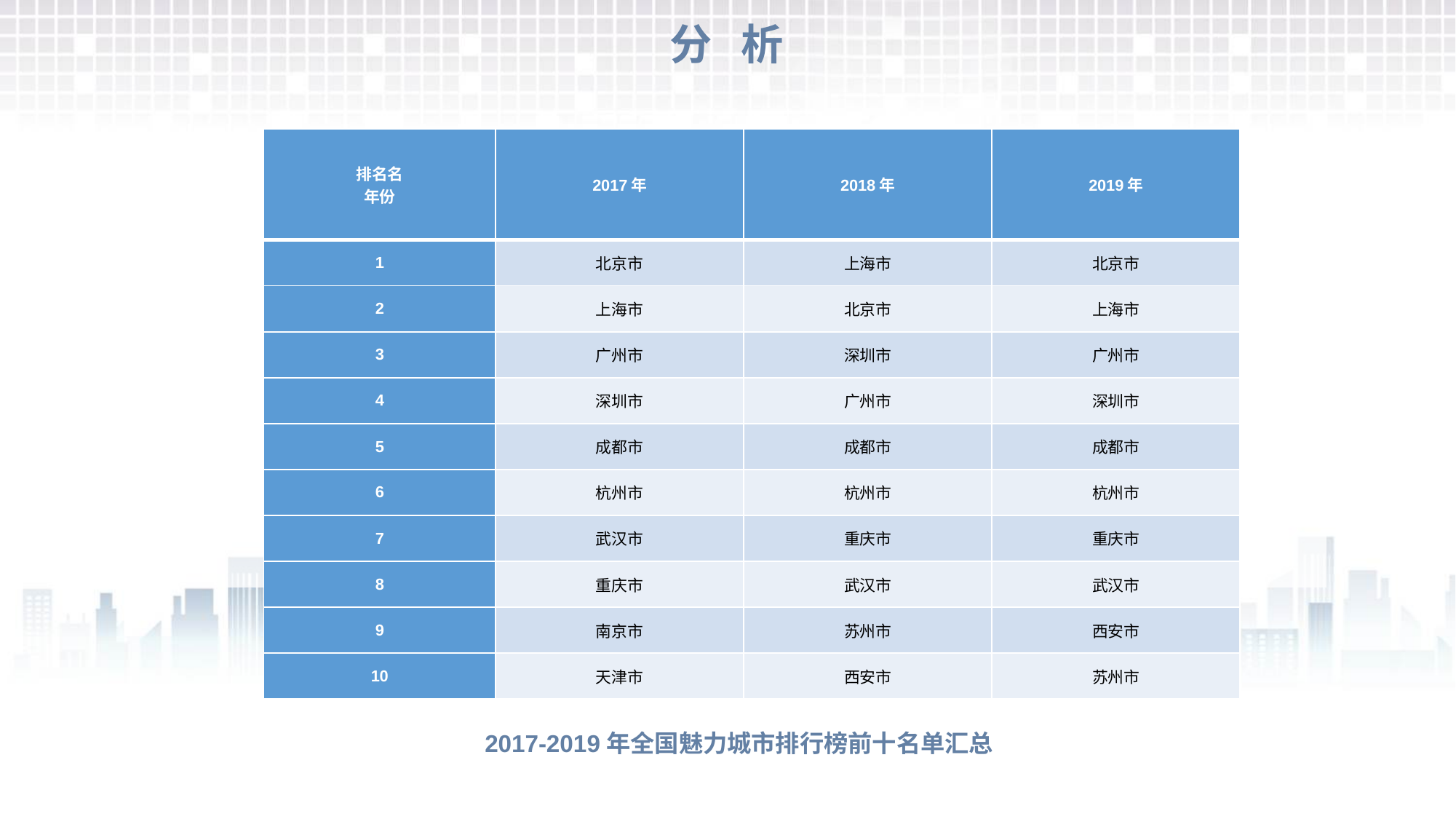

分   析
| 排名名 年份 | 2017年 | 2018年 | 2019年 |
| --- | --- | --- | --- |
| 1 | 北京市 | 上海市 | 北京市 |
| 2 | 上海市 | 北京市 | 上海市 |
| 3 | 广州市 | 深圳市 | 广州市 |
| 4 | 深圳市 | 广州市 | 深圳市 |
| 5 | 成都市 | 成都市 | 成都市 |
| 6 | 杭州市 | 杭州市 | 杭州市 |
| 7 | 武汉市 | 重庆市 | 重庆市 |
| 8 | 重庆市 | 武汉市 | 武汉市 |
| 9 | 南京市 | 苏州市 | 西安市 |
| 10 | 天津市 | 西安市 | 苏州市 |

2017-2019年全国魅力城市排行榜前十名单汇总